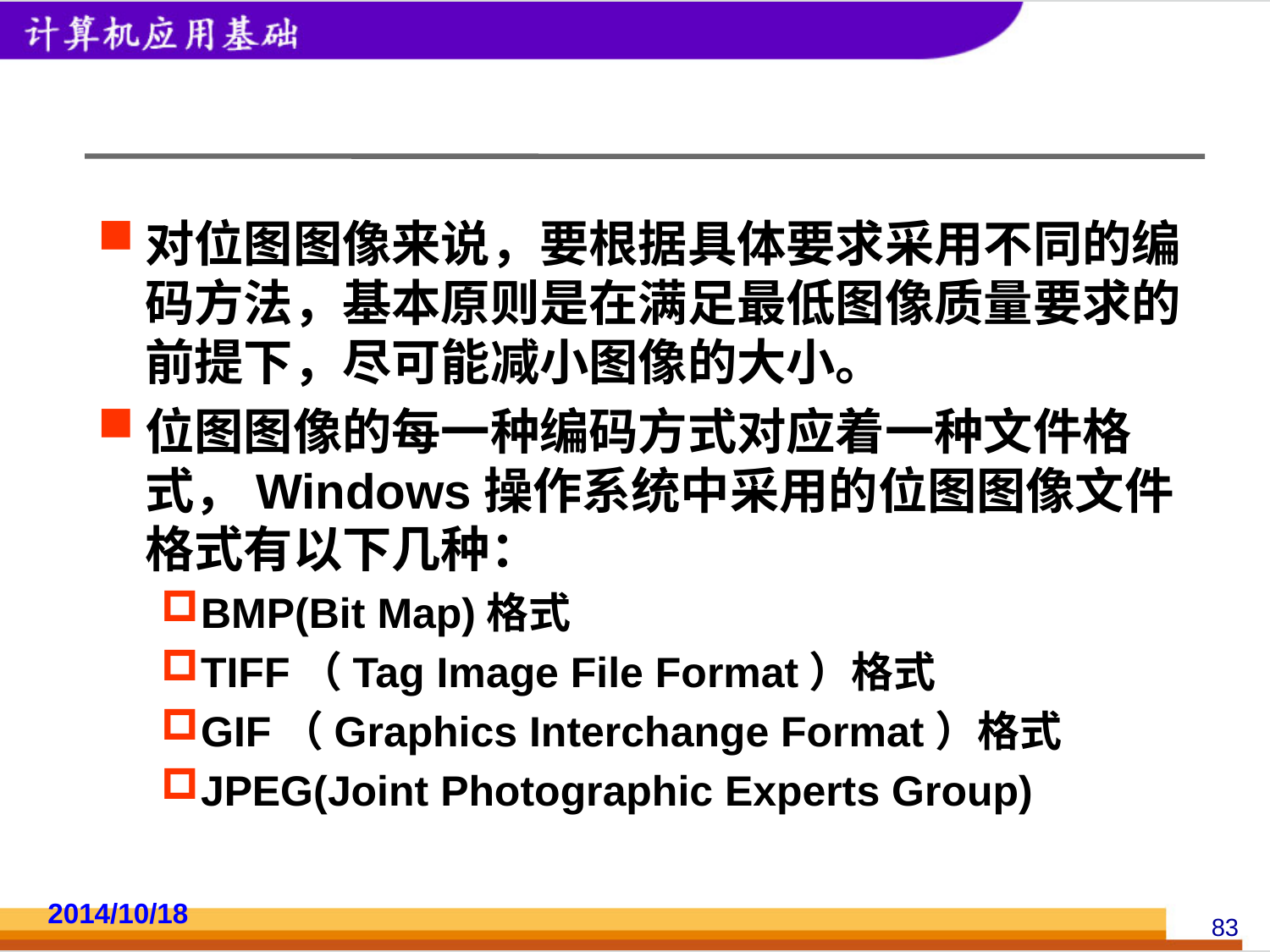

#
对位图图像来说，要根据具体要求采用不同的编码方法，基本原则是在满足最低图像质量要求的前提下，尽可能减小图像的大小。
位图图像的每一种编码方式对应着一种文件格式，Windows操作系统中采用的位图图像文件格式有以下几种：
BMP(Bit Map)格式
TIFF（Tag Image File Format）格式
GIF（Graphics Interchange Format）格式
JPEG(Joint Photographic Experts Group)
2014/10/18